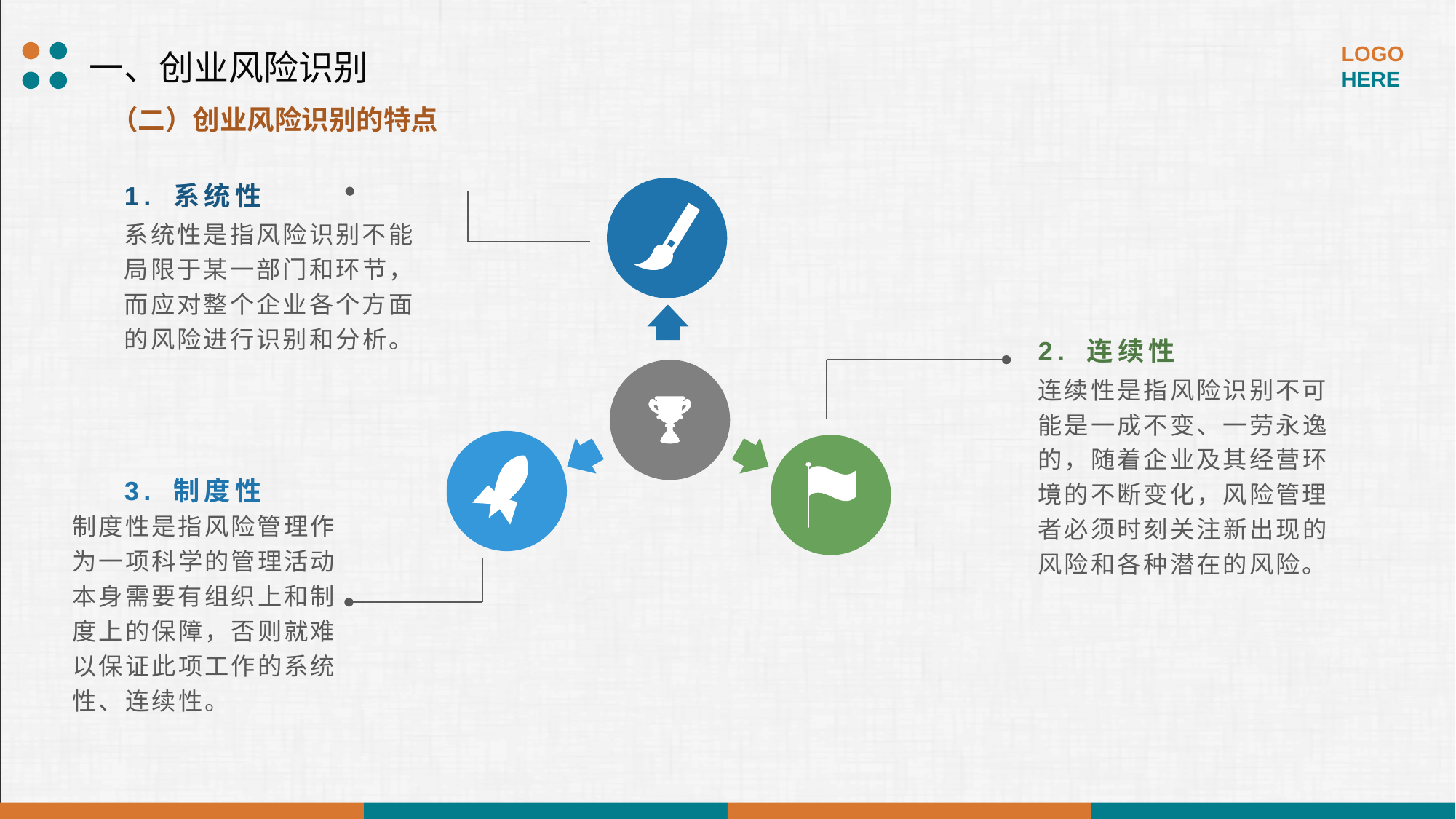

一、创业风险识别
（二）创业风险识别的特点
1. 系统性

系统性是指风险识别不能局限于某一部门和环节，而应对整个企业各个方面的风险进行识别和分析。

2. 连续性

连续性是指风险识别不可能是一成不变、一劳永逸
的，随着企业及其经营环境的不断变化，风险管理者必须时刻关注新出现的风险和各种潜在的风险。

3. 制度性

制度性是指风险管理作为一项科学的管理活动本身需要有组织上和制度上的保障，否则就难以保证此项工作的系统性、连续性。